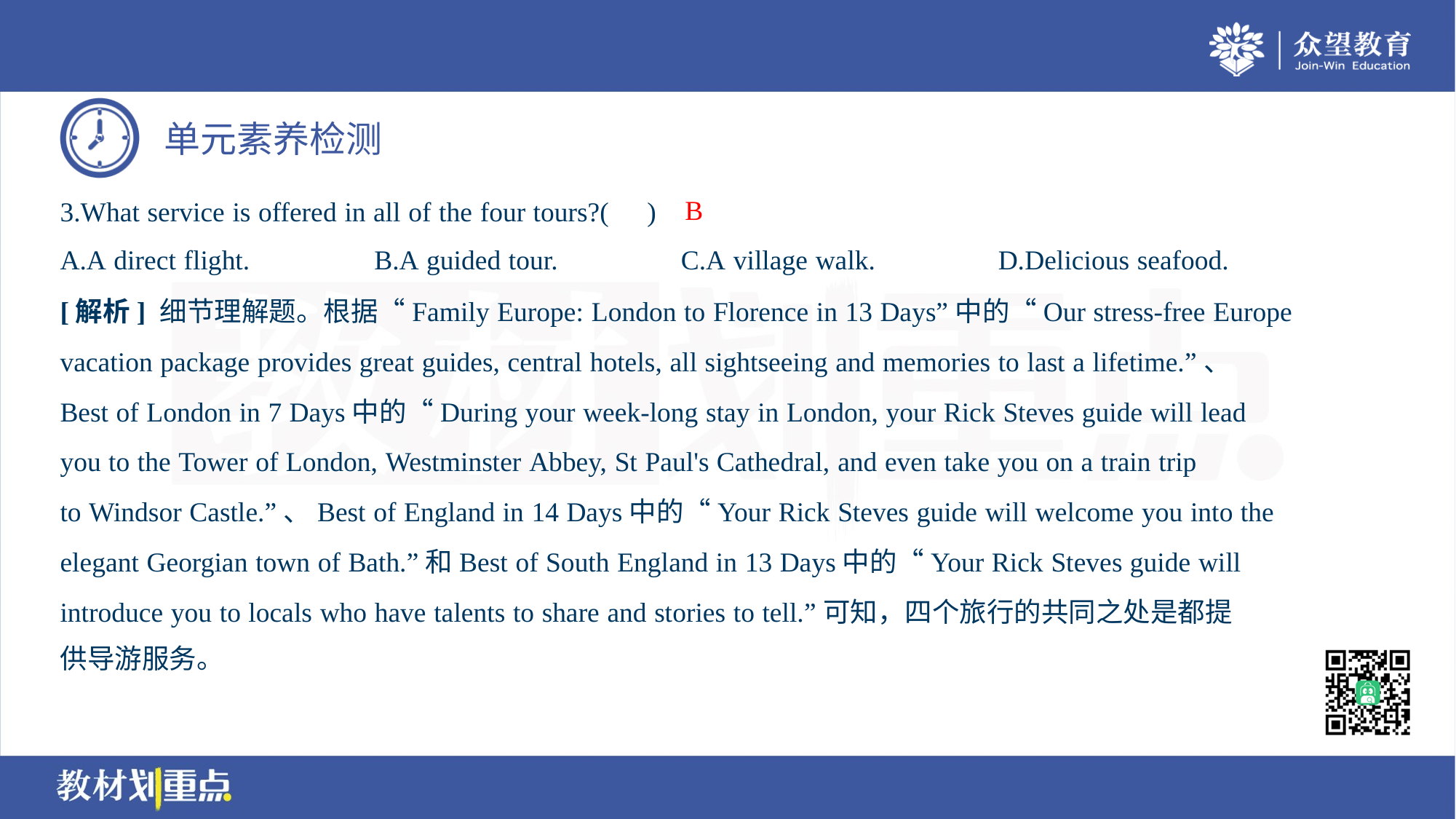

B
3.What service is offered in all of the four tours?(     )
A.A direct flight.	B.A guided tour.	C.A village walk.	D.Delicious seafood.
[解析] 细节理解题。根据“Family Europe: London to Florence in 13 Days”中的“Our stress-free Europe
vacation package provides great guides, central hotels, all sightseeing and memories to last a lifetime.”、
Best of London in 7 Days中的“During your week-long stay in London, your Rick Steves guide will lead
you to the Tower of London, Westminster Abbey, St Paul's Cathedral, and even take you on a train trip
to Windsor Castle.”、Best of England in 14 Days中的“Your Rick Steves guide will welcome you into the
elegant Georgian town of Bath.”和Best of South England in 13 Days中的“Your Rick Steves guide will
introduce you to locals who have talents to share and stories to tell.”可知，四个旅行的共同之处是都提
供导游服务。